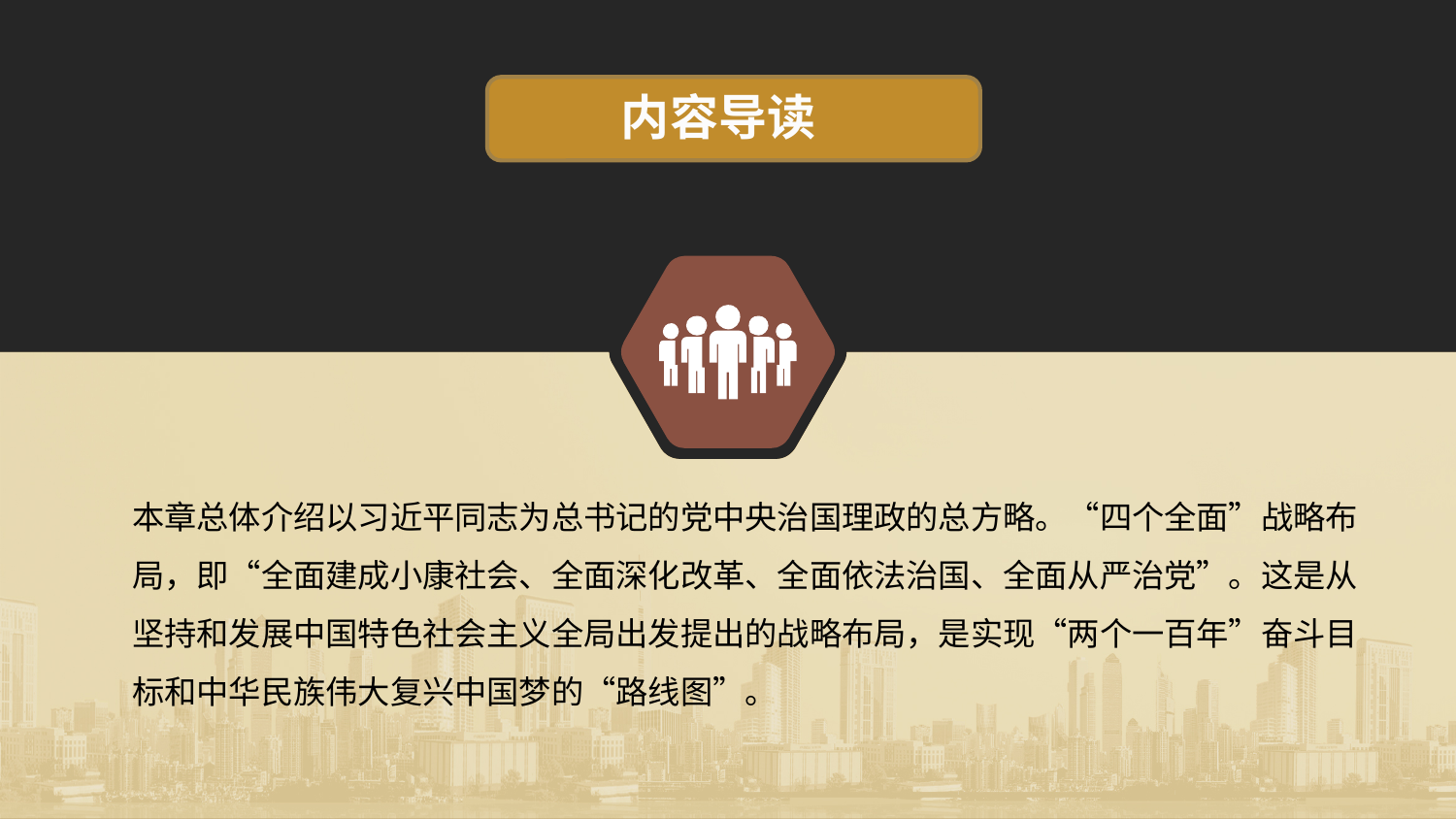

内容导读

本章总体介绍以习近平同志为总书记的党中央治国理政的总方略。“四个全面”战略布局，即“全面建成小康社会、全面深化改革、全面依法治国、全面从严治党”。这是从坚持和发展中国特色社会主义全局出发提出的战略布局，是实现“两个一百年”奋斗目标和中华民族伟大复兴中国梦的“路线图”。